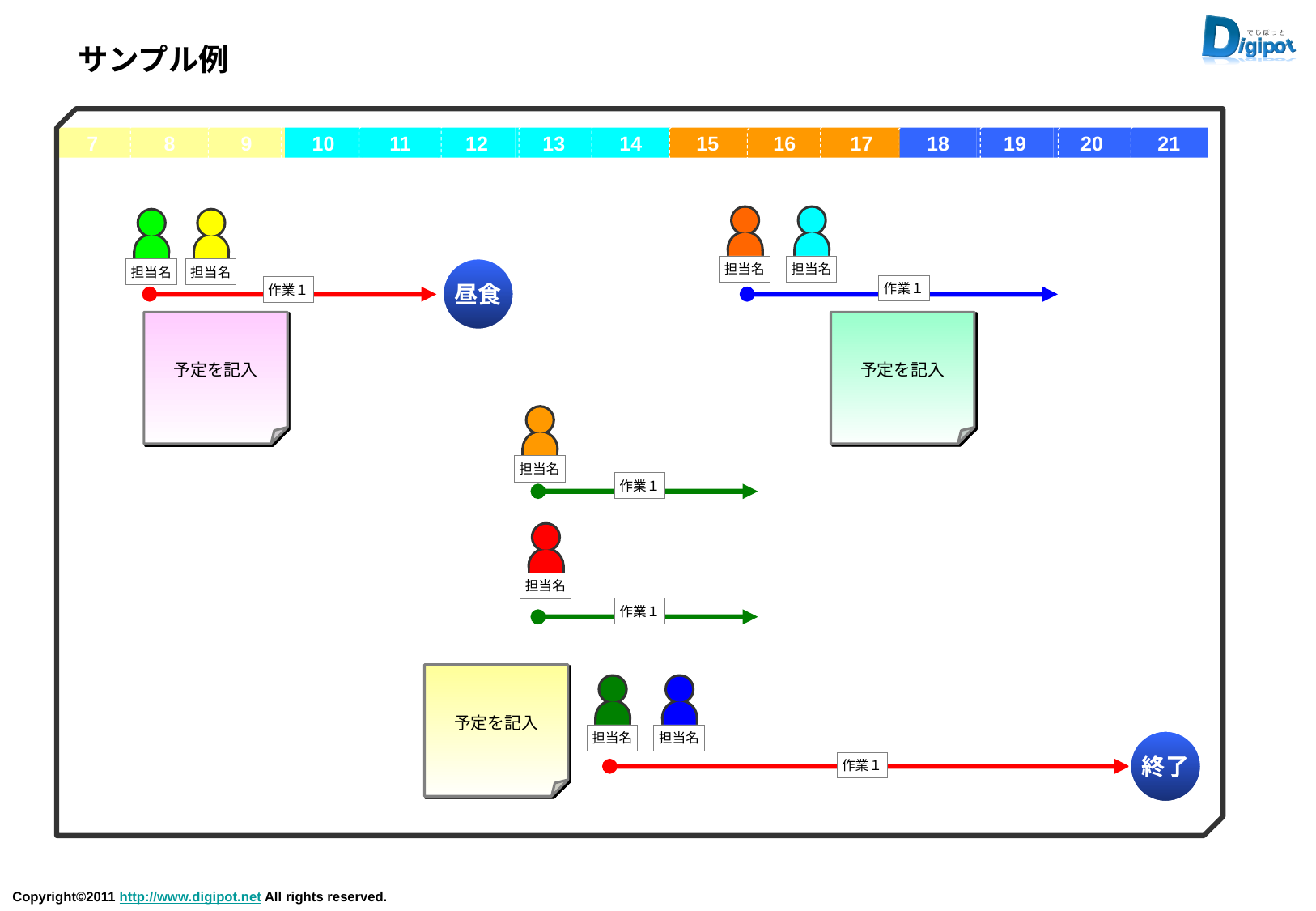

サンプル例

7
8
9
10
11
12
13
14
15
16
17
18
19
20
21

担当名
担当名
昼食
担当名
担当名
作業１
作業１

予定を記入
予定を記入

担当名
作業１

担当名
作業１

予定を記入

担当名
担当名
終了
作業１